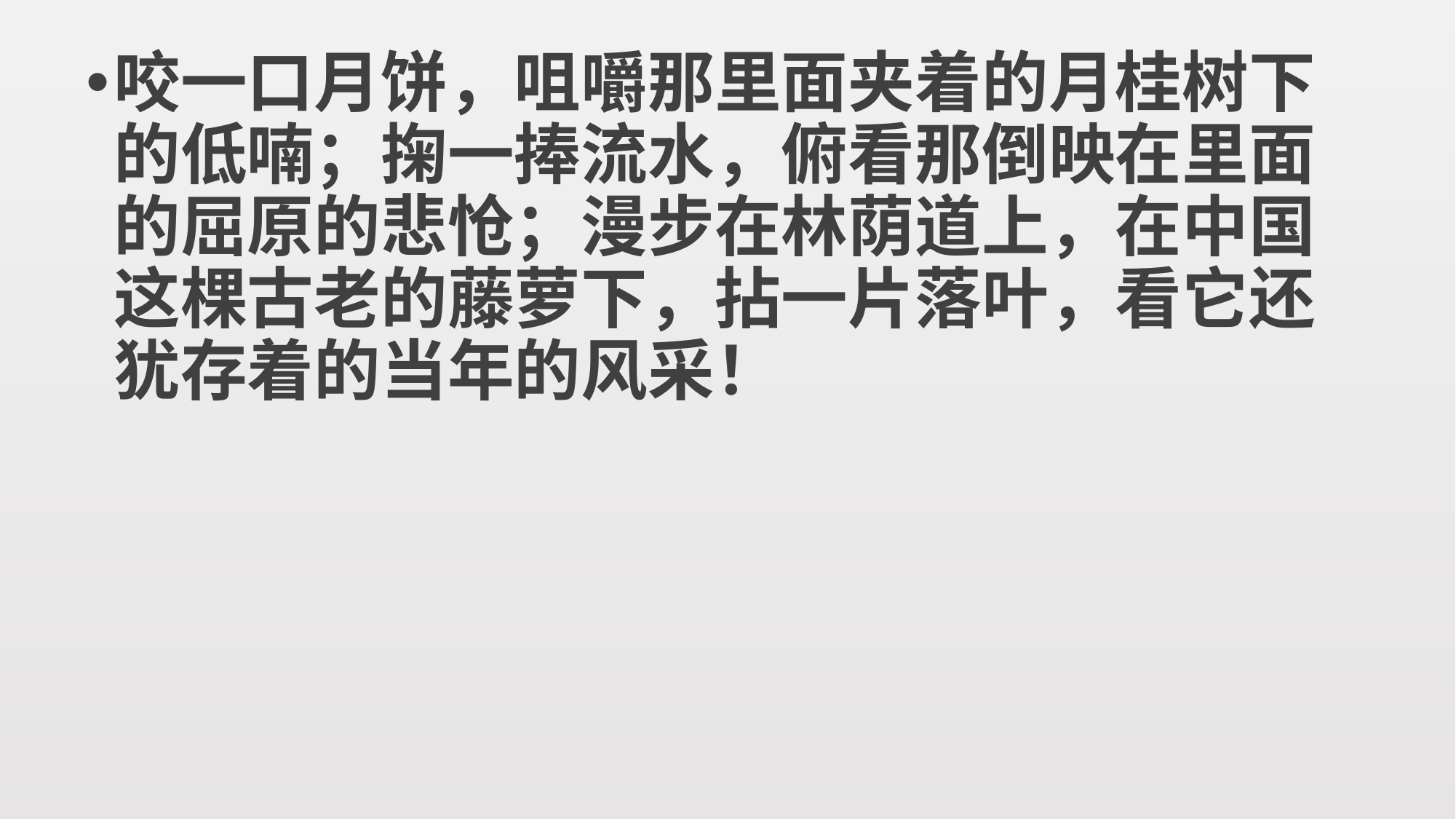

咬一口月饼，咀嚼那里面夹着的月桂树下的低喃；掬一捧流水，俯看那倒映在里面的屈原的悲怆；漫步在林荫道上，在中国这棵古老的藤萝下，拈一片落叶，看它还犹存着的当年的风采！